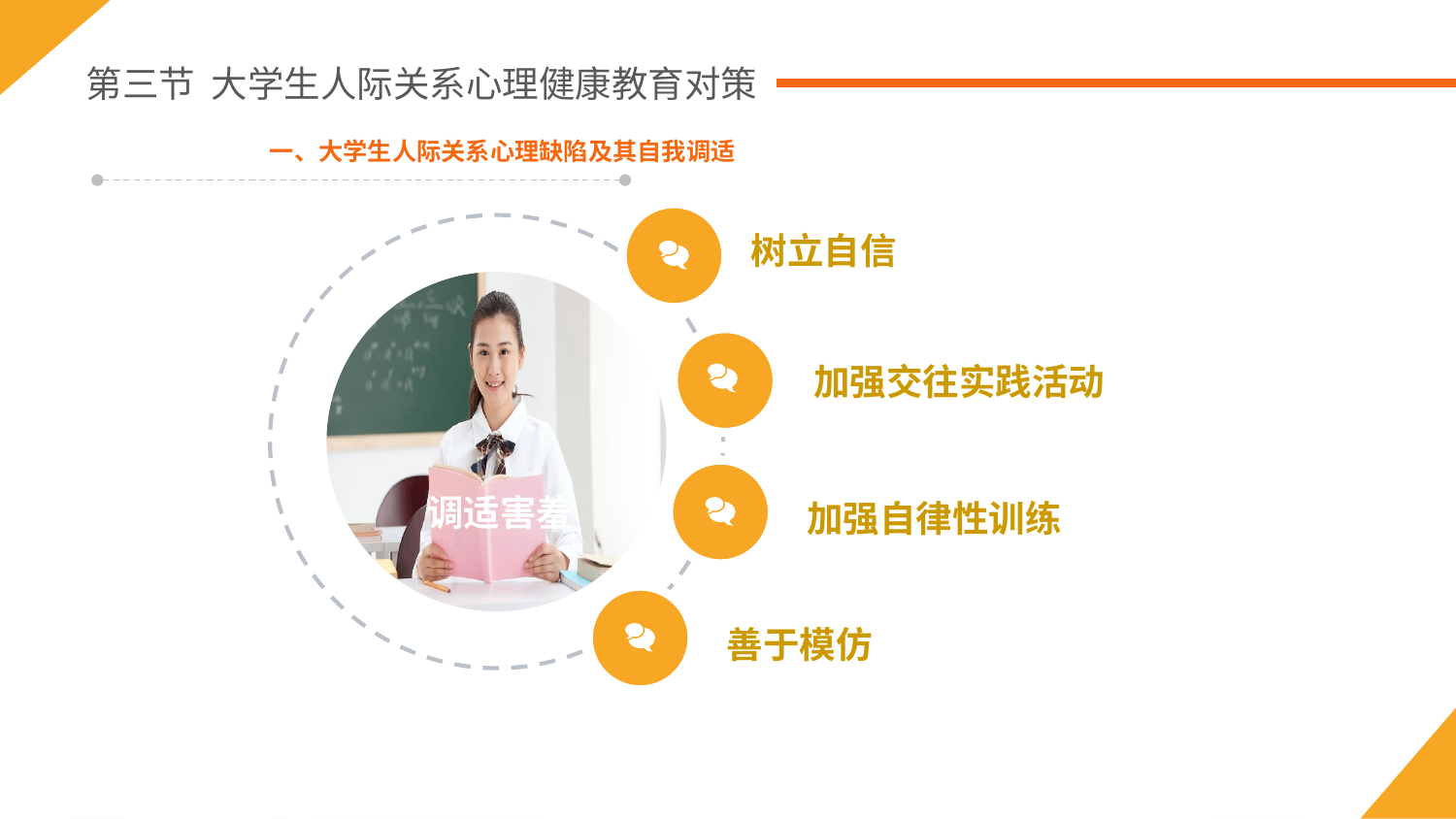

第三节  大学生人际关系心理健康教育对策
一、大学生人际关系心理缺陷及其自我调适
树立自信

 加强交往实践活动

加强自律性训练

调适害羞
善于模仿